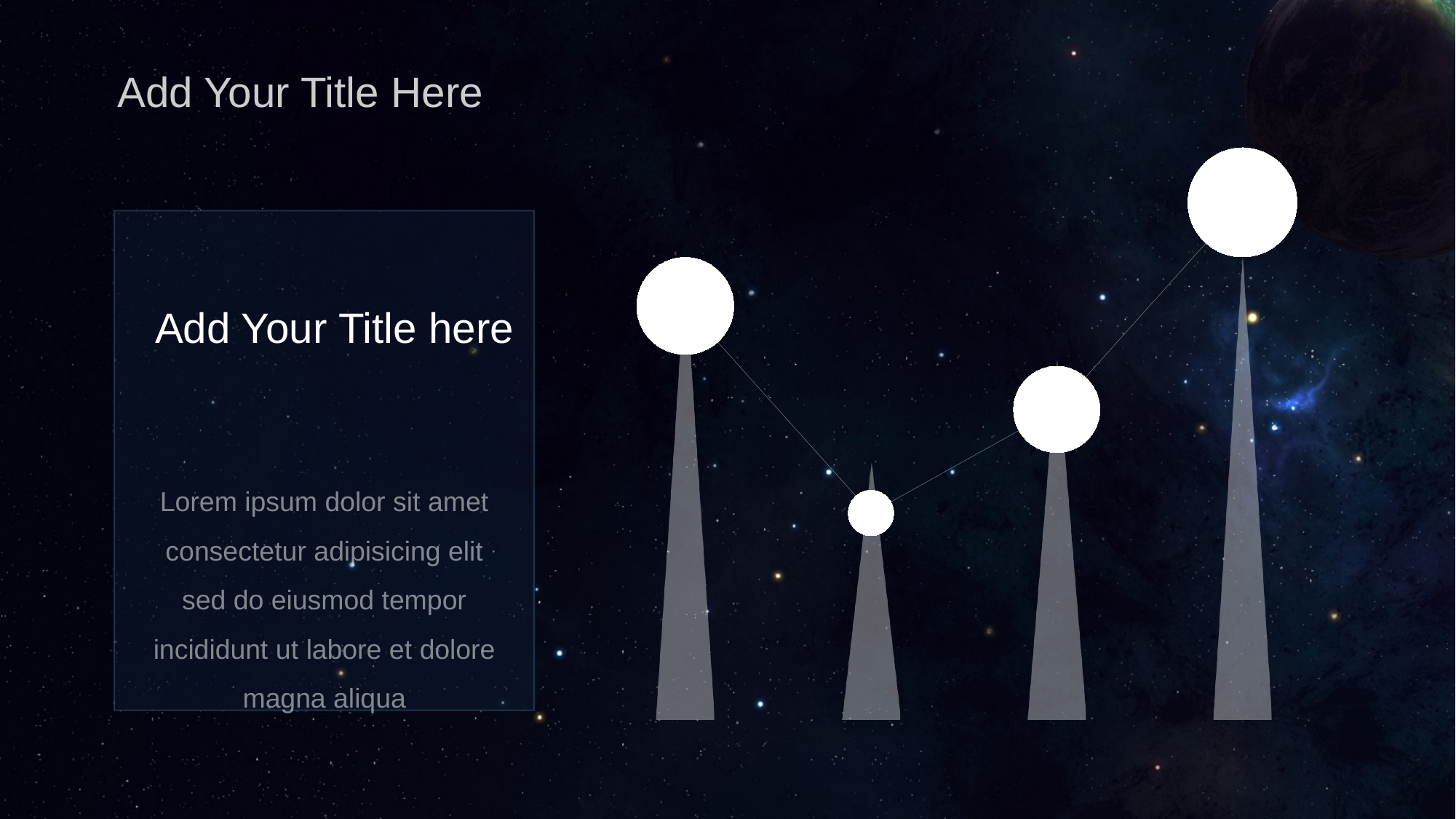

Add Your Title Here

### Chart

| Category | 系列 1 | 系列 3 |
|---|---|---|
| 类别 1 | 4.3 | 4.0 |
| 类别 2 | 2.5 | 2.0 |
| 类别 3 | 3.5 | 3.0 |
| 类别 4 | 4.5 | 5.0 |
Add Your Title here
Lorem ipsum dolor sit amet consectetur adipisicing elit sed do eiusmod tempor incididunt ut labore et dolore magna aliqua